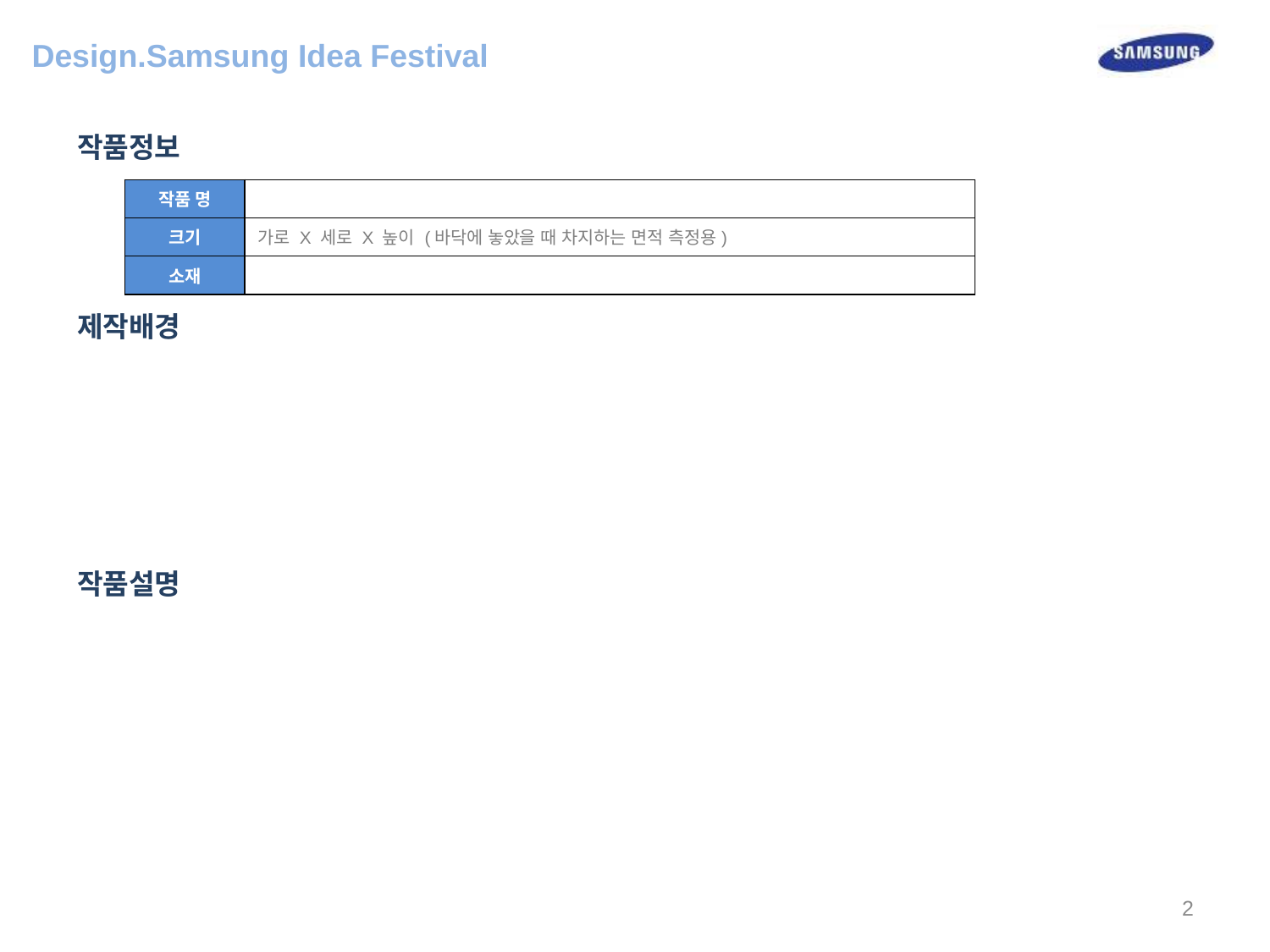

| 작품 명 |  |
| --- | --- |
| 크기 | 가로 X 세로 X 높이 (바닥에 놓았을 때 차지하는 면적 측정용) |
| 소재 |  |

2